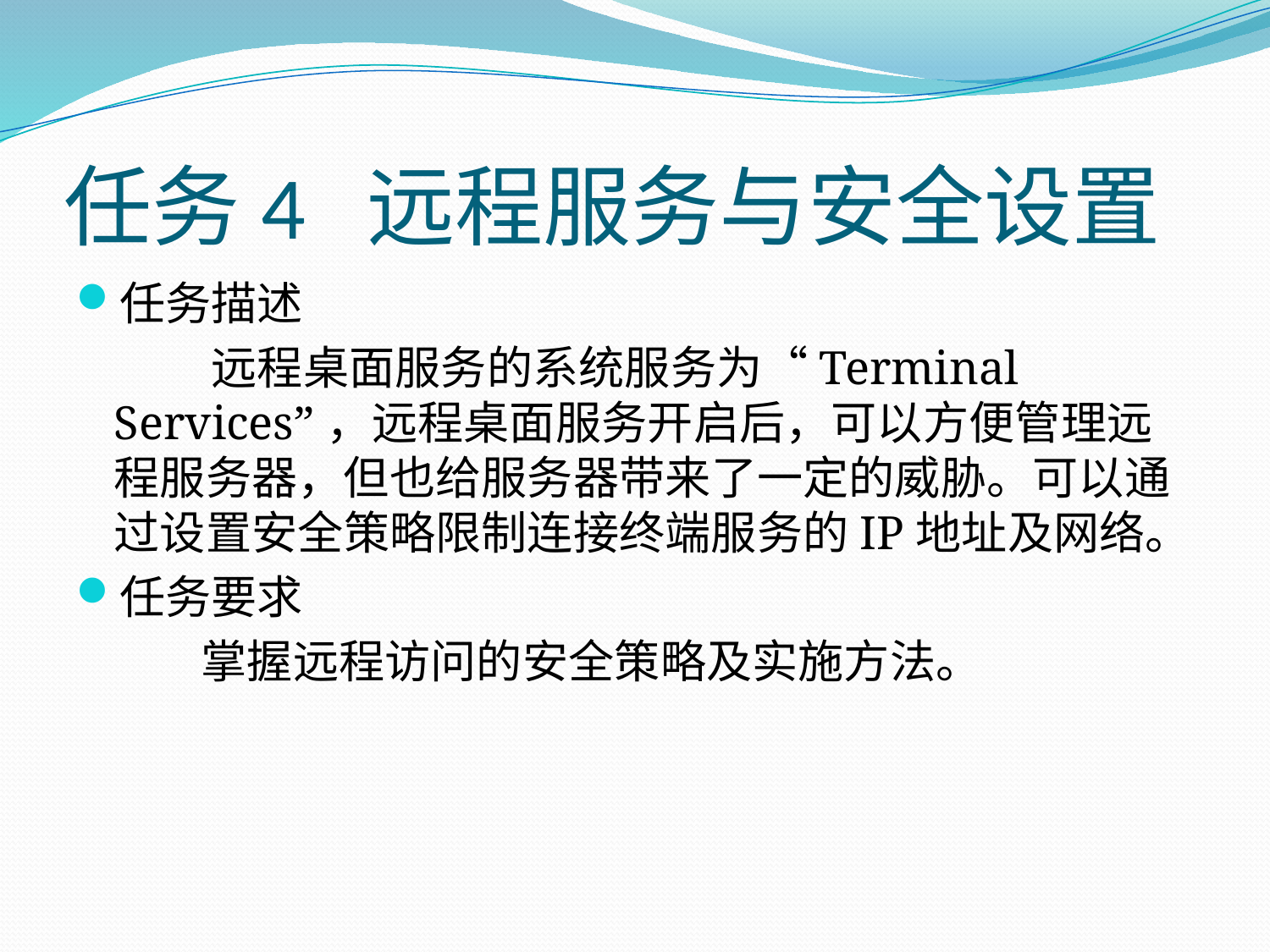

# 任务4  远程服务与安全设置
任务描述
            远程桌面服务的系统服务为“Terminal Services”，远程桌面服务开启后，可以方便管理远程服务器，但也给服务器带来了一定的威胁。可以通过设置安全策略限制连接终端服务的IP地址及网络。
任务要求
           掌握远程访问的安全策略及实施方法。